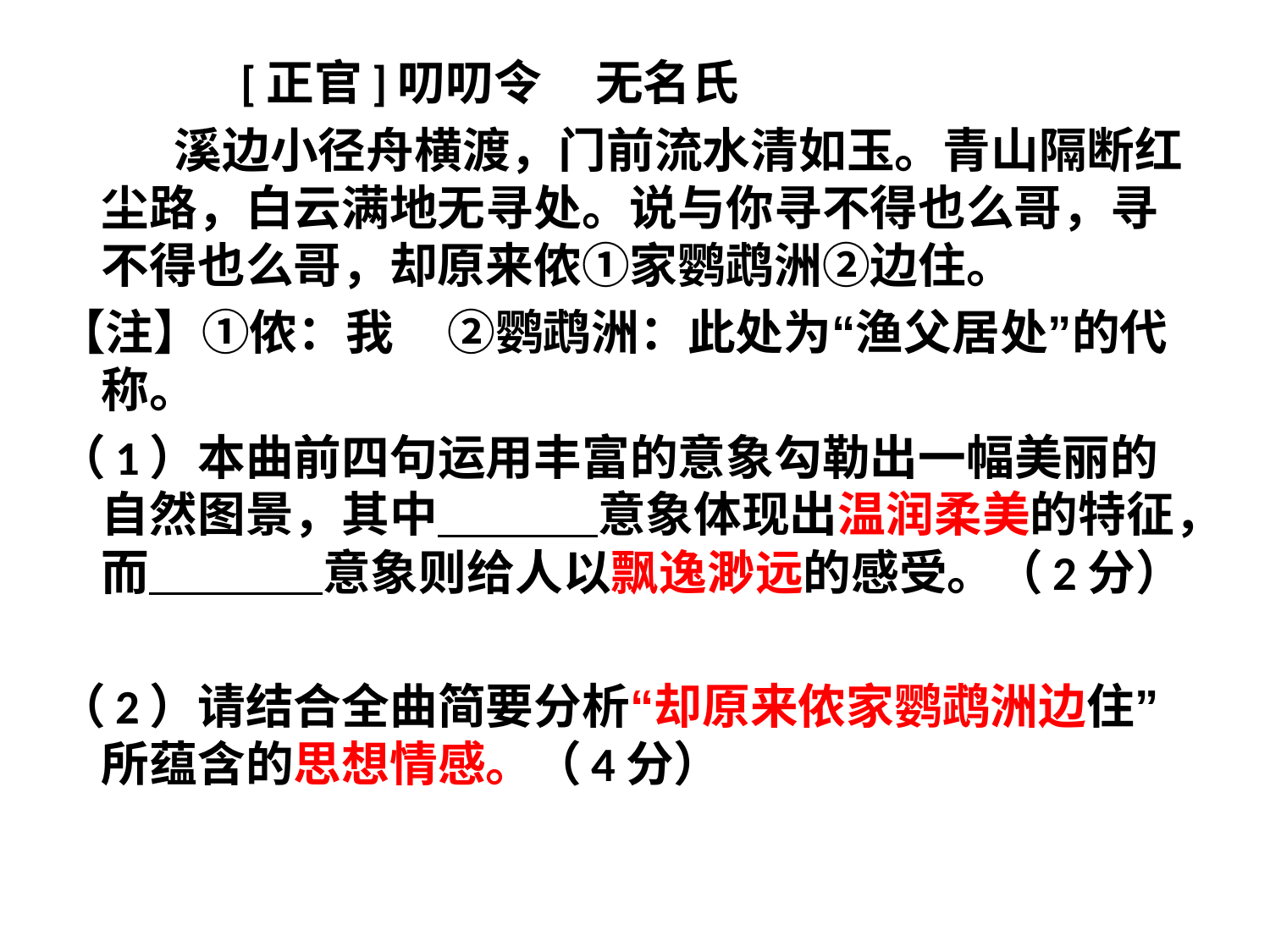

[正官]叨叨令    无名氏
        溪边小径舟横渡，门前流水清如玉。青山隔断红尘路，白云满地无寻处。说与你寻不得也么哥，寻不得也么哥，却原来侬①家鹦鹉洲②边住。
【注】①侬：我    ②鹦鹉洲：此处为“渔父居处”的代称。
（1）本曲前四句运用丰富的意象勾勒出一幅美丽的自然图景，其中            意象体现出温润柔美的特征，而             意象则给人以飘逸渺远的感受。（2分）

（2）请结合全曲简要分析“却原来侬家鹦鹉洲边住”所蕴含的思想情感。（4分）